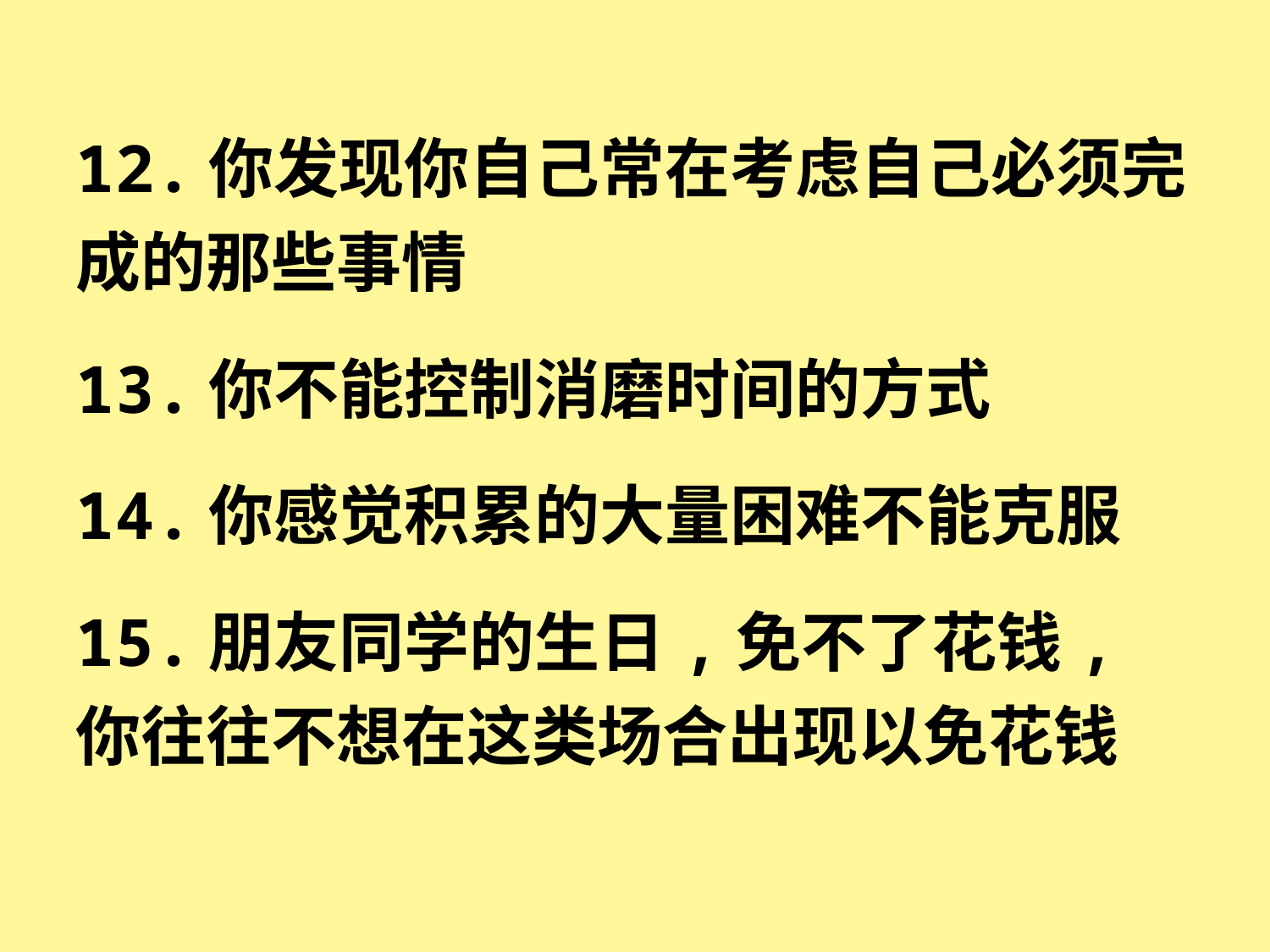

12.你发现你自己常在考虑自己必须完成的那些事情
13.你不能控制消磨时间的方式
14.你感觉积累的大量困难不能克服
15.朋友同学的生日,免不了花钱,你往往不想在这类场合出现以免花钱